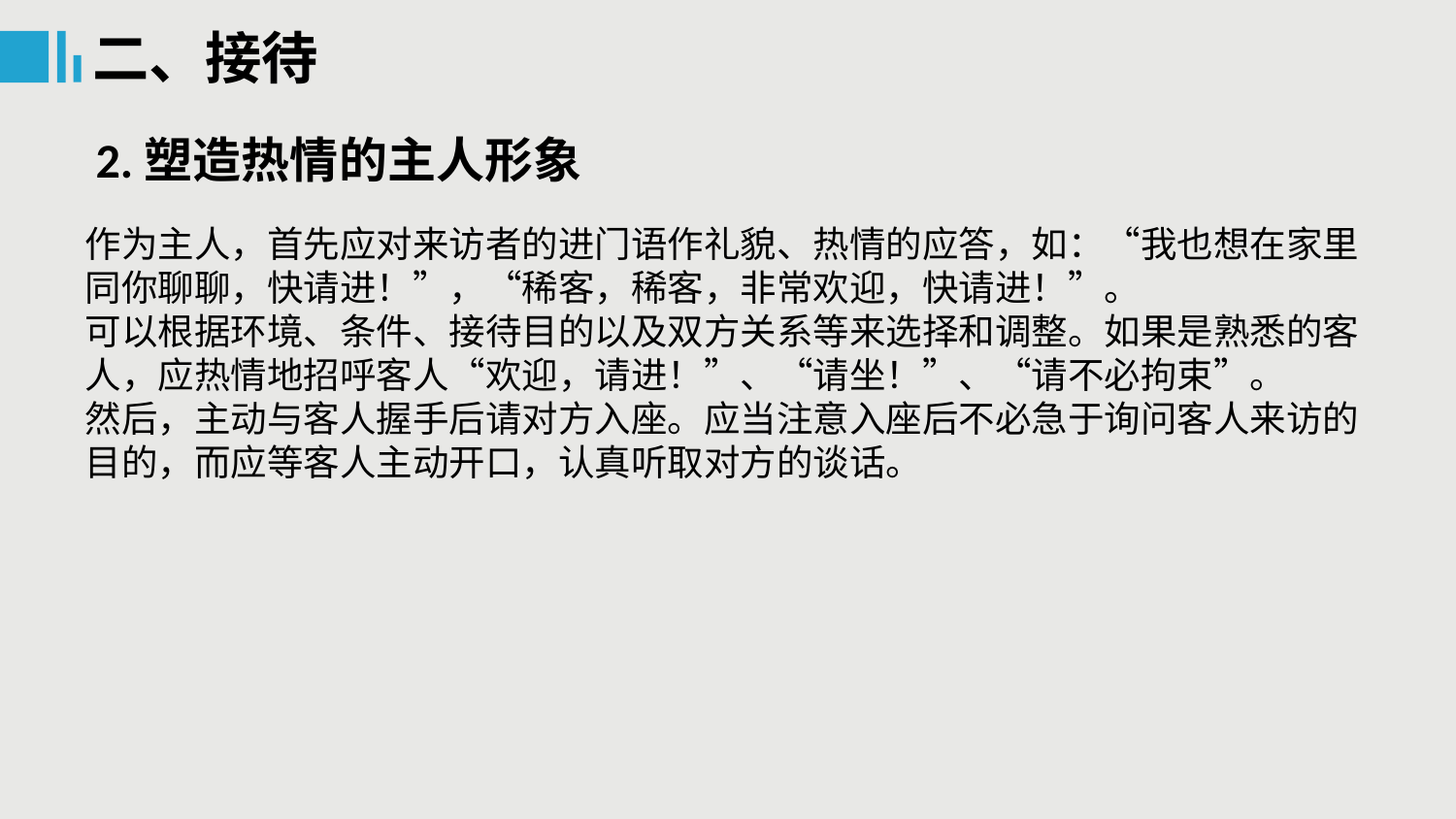

二、接待

2.塑造热情的主人形象
作为主人，首先应对来访者的进门语作礼貌、热情的应答，如：“我也想在家里同你聊聊，快请进！”，“稀客，稀客，非常欢迎，快请进！”。
可以根据环境、条件、接待目的以及双方关系等来选择和调整。如果是熟悉的客人，应热情地招呼客人“欢迎，请进！”、“请坐！”、“请不必拘束”。
然后，主动与客人握手后请对方入座。应当注意入座后不必急于询问客人来访的目的，而应等客人主动开口，认真听取对方的谈话。